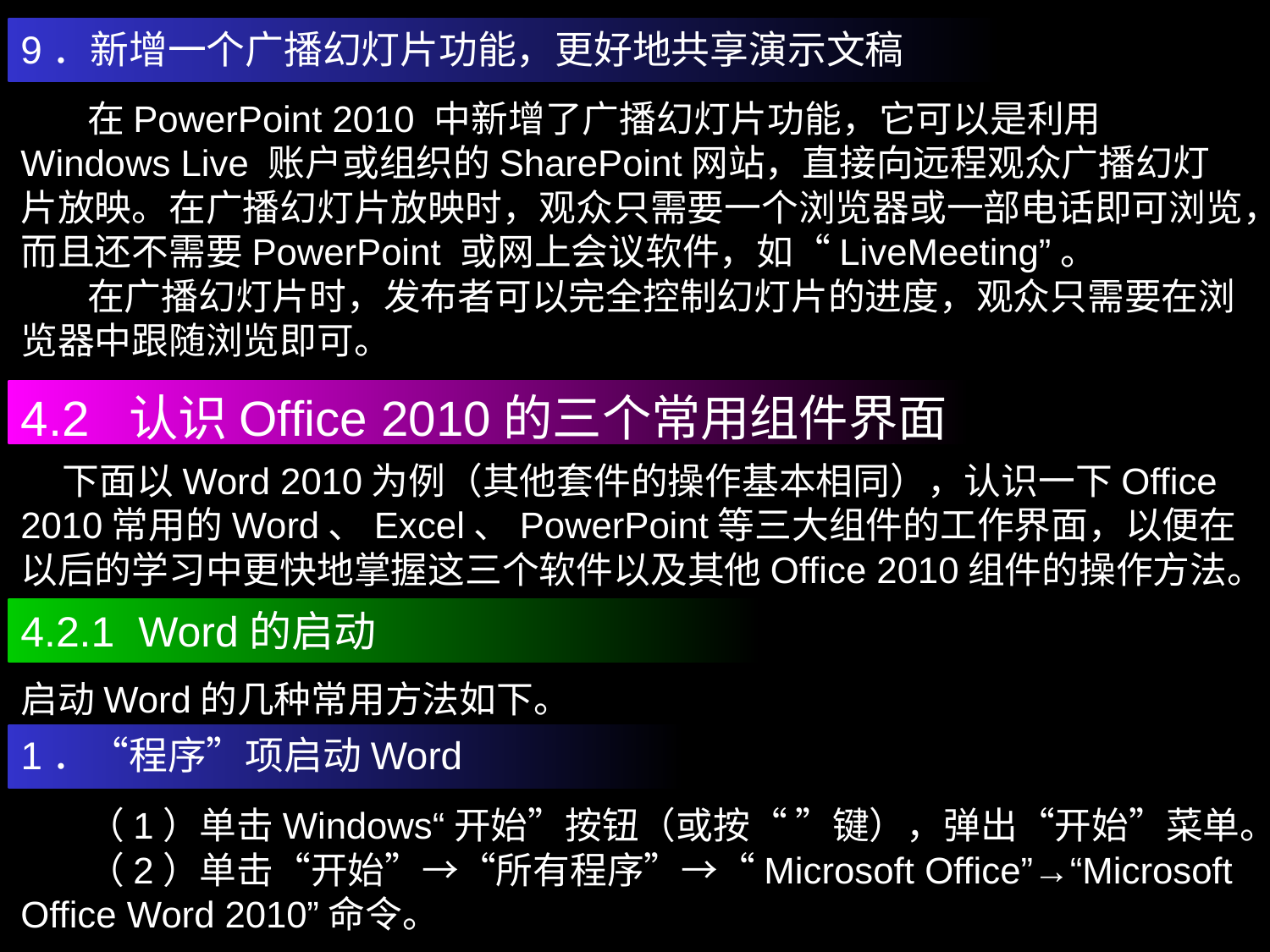

9．新增一个广播幻灯片功能，更好地共享演示文稿
       在PowerPoint 2010 中新增了广播幻灯片功能，它可以是利用Windows Live 账户或组织的SharePoint网站，直接向远程观众广播幻灯片放映。在广播幻灯片放映时，观众只需要一个浏览器或一部电话即可浏览，而且还不需要PowerPoint 或网上会议软件，如“LiveMeeting”。
       在广播幻灯片时，发布者可以完全控制幻灯片的进度，观众只需要在浏览器中跟随浏览即可。
4.2  认识Office 2010的三个常用组件界面
    下面以Word 2010为例（其他套件的操作基本相同），认识一下Office 2010常用的Word、Excel、PowerPoint等三大组件的工作界面，以便在以后的学习中更快地掌握这三个软件以及其他Office 2010组件的操作方法。
4.2.1  Word的启动

启动Word的几种常用方法如下。
1．“程序”项启动Word
       （1）单击Windows“开始”按钮（或按“ ”键），弹出“开始”菜单。
       （2）单击“开始”→“所有程序”→“Microsoft Office”→“Microsoft Office Word 2010”命令。